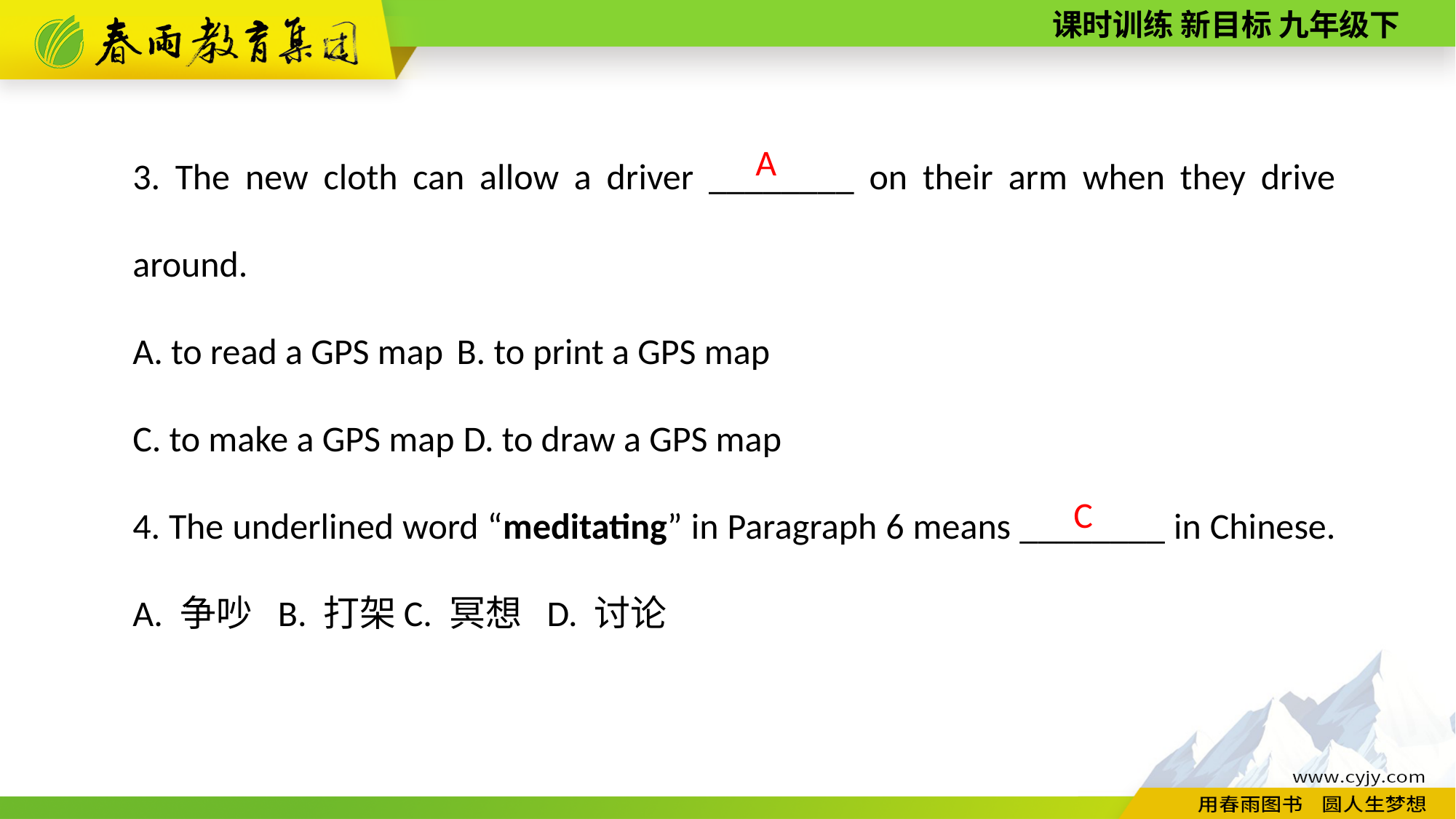

3. The new cloth can allow a driver ________ on their arm when they drive around.
A. to read a GPS map   B. to print a GPS map
C. to make a GPS map  D. to draw a GPS map
4. The underlined word “meditating” in Paragraph 6 means ________ in Chinese.
A. 争吵  B. 打架 C. 冥想  D. 讨论
A
C